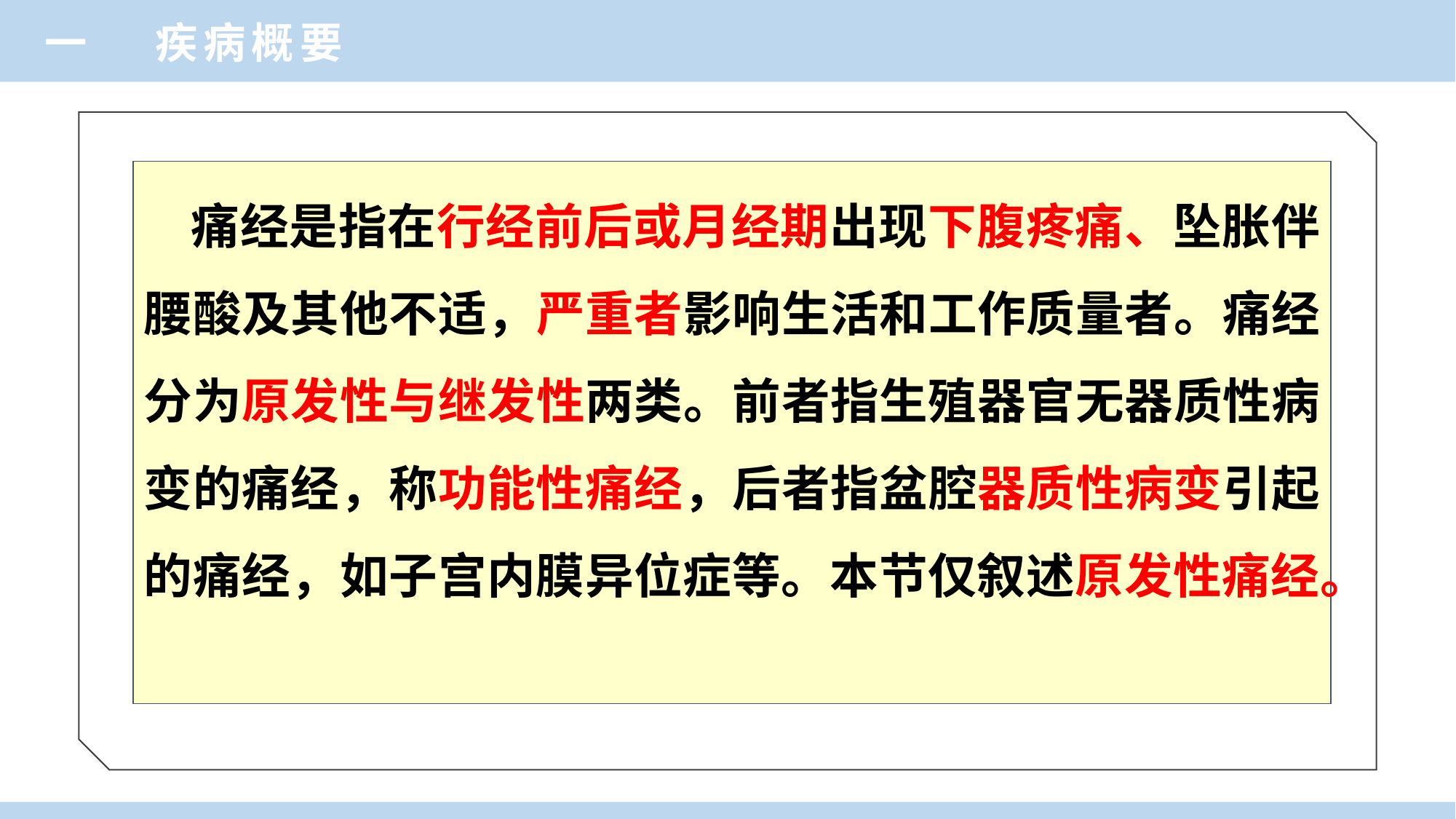

一    疾病概要

   痛经是指在行经前后或月经期出现下腹疼痛、坠胀伴腰酸及其他不适，严重者影响生活和工作质量者。痛经分为原发性与继发性两类。前者指生殖器官无器质性病变的痛经，称功能性痛经，后者指盆腔器质性病变引起的痛经，如子宫内膜异位症等。本节仅叙述原发性痛经。